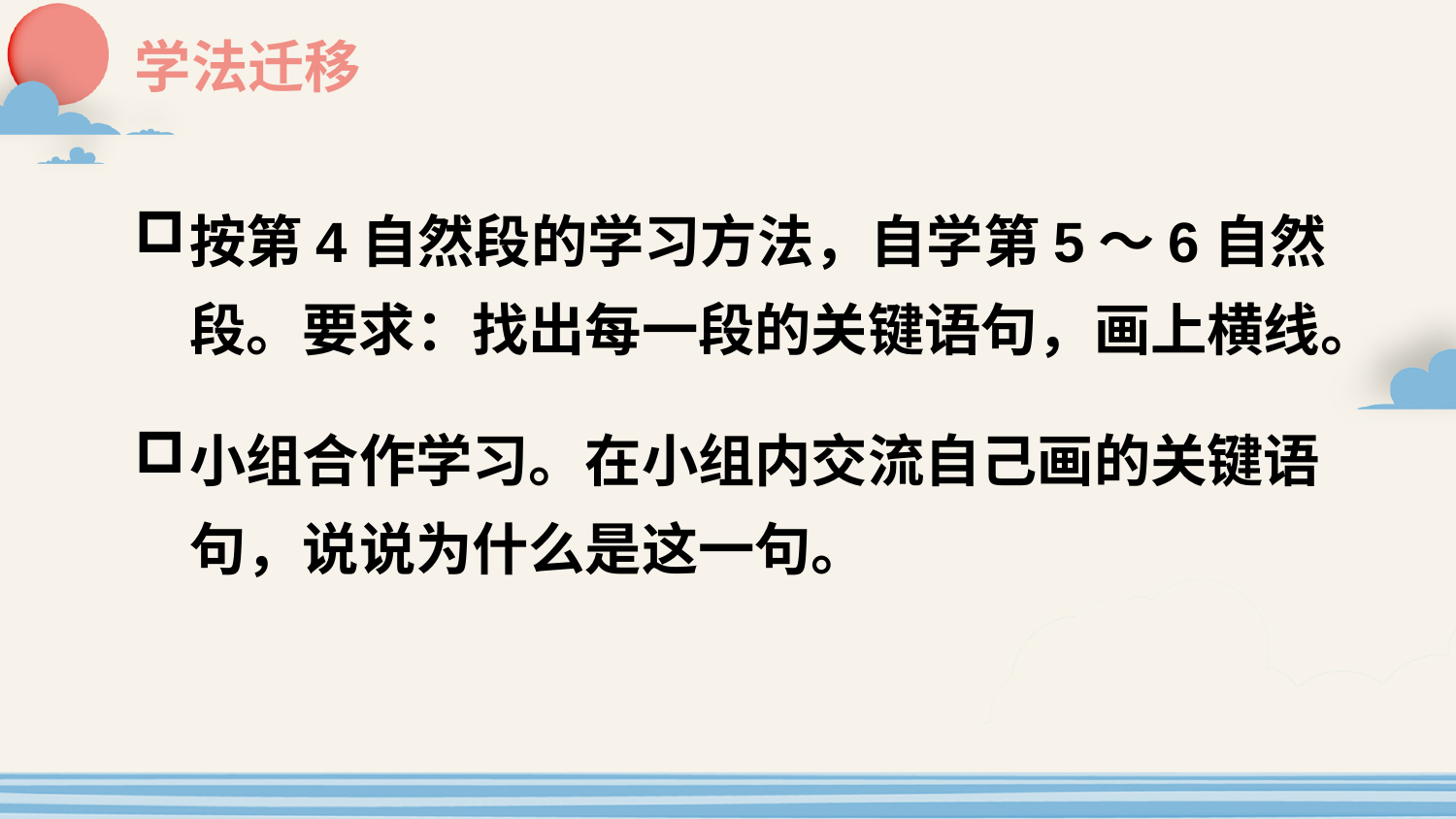

学法迁移
按第4自然段的学习方法，自学第5～6自然段。要求：找出每一段的关键语句，画上横线。
小组合作学习。在小组内交流自己画的关键语句，说说为什么是这一句。